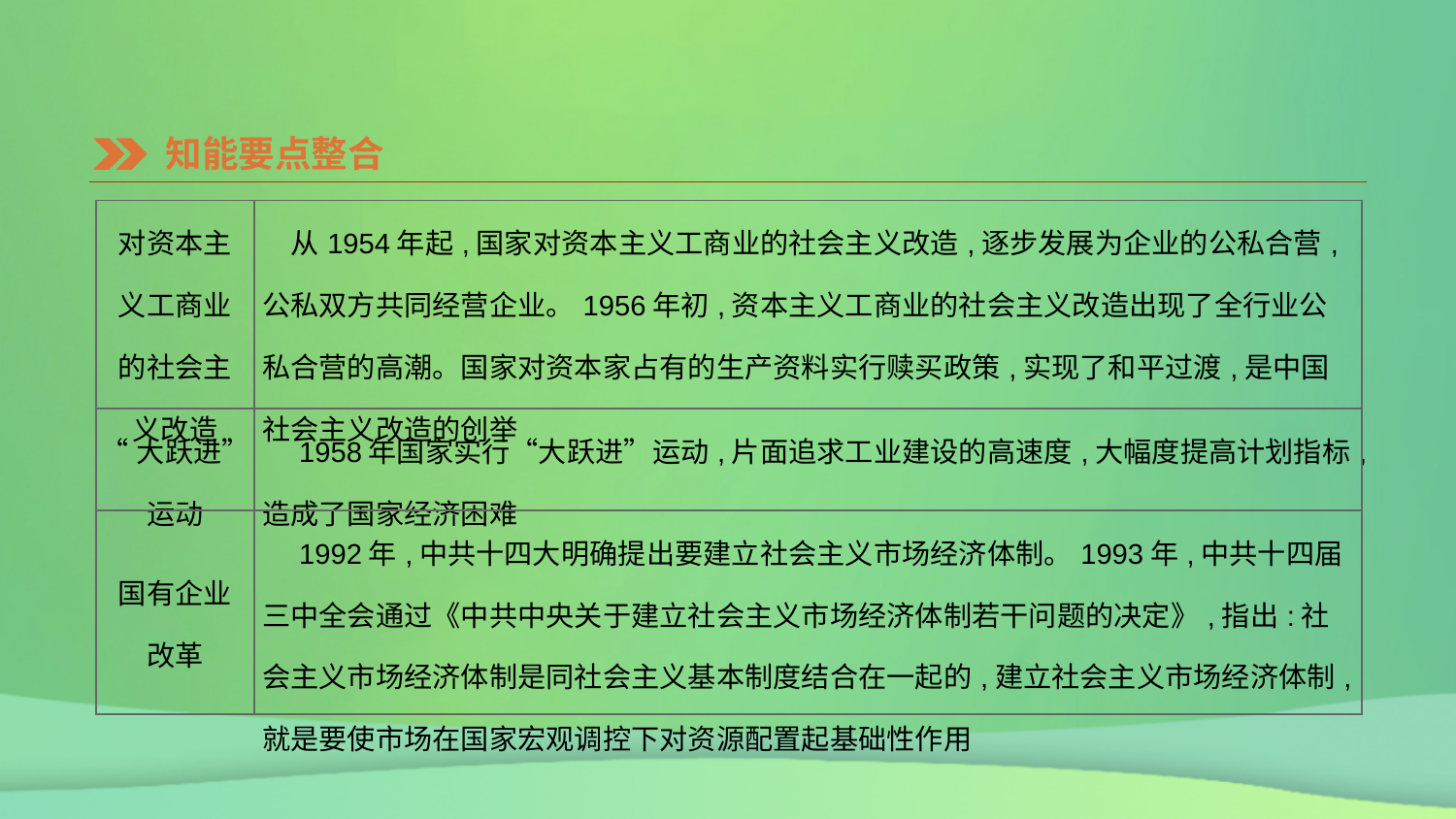

知能要点整合

| 对资本主 义工商业 的社会主 义改造 | 从1954年起,国家对资本主义工商业的社会主义改造,逐步发展为企业的公私合营,公私双方共同经营企业。1956年初,资本主义工商业的社会主义改造出现了全行业公私合营的高潮。国家对资本家占有的生产资料实行赎买政策,实现了和平过渡,是中国社会主义改造的创举 |
| --- | --- |
| “大跃进” 运动 | 1958年国家实行“大跃进”运动,片面追求工业建设的高速度,大幅度提高计划指标,造成了国家经济困难 |
| 国有企业 改革 | 1992年,中共十四大明确提出要建立社会主义市场经济体制。1993年,中共十四届三中全会通过《中共中央关于建立社会主义市场经济体制若干问题的决定》,指出:社会主义市场经济体制是同社会主义基本制度结合在一起的,建立社会主义市场经济体制,就是要使市场在国家宏观调控下对资源配置起基础性作用 |